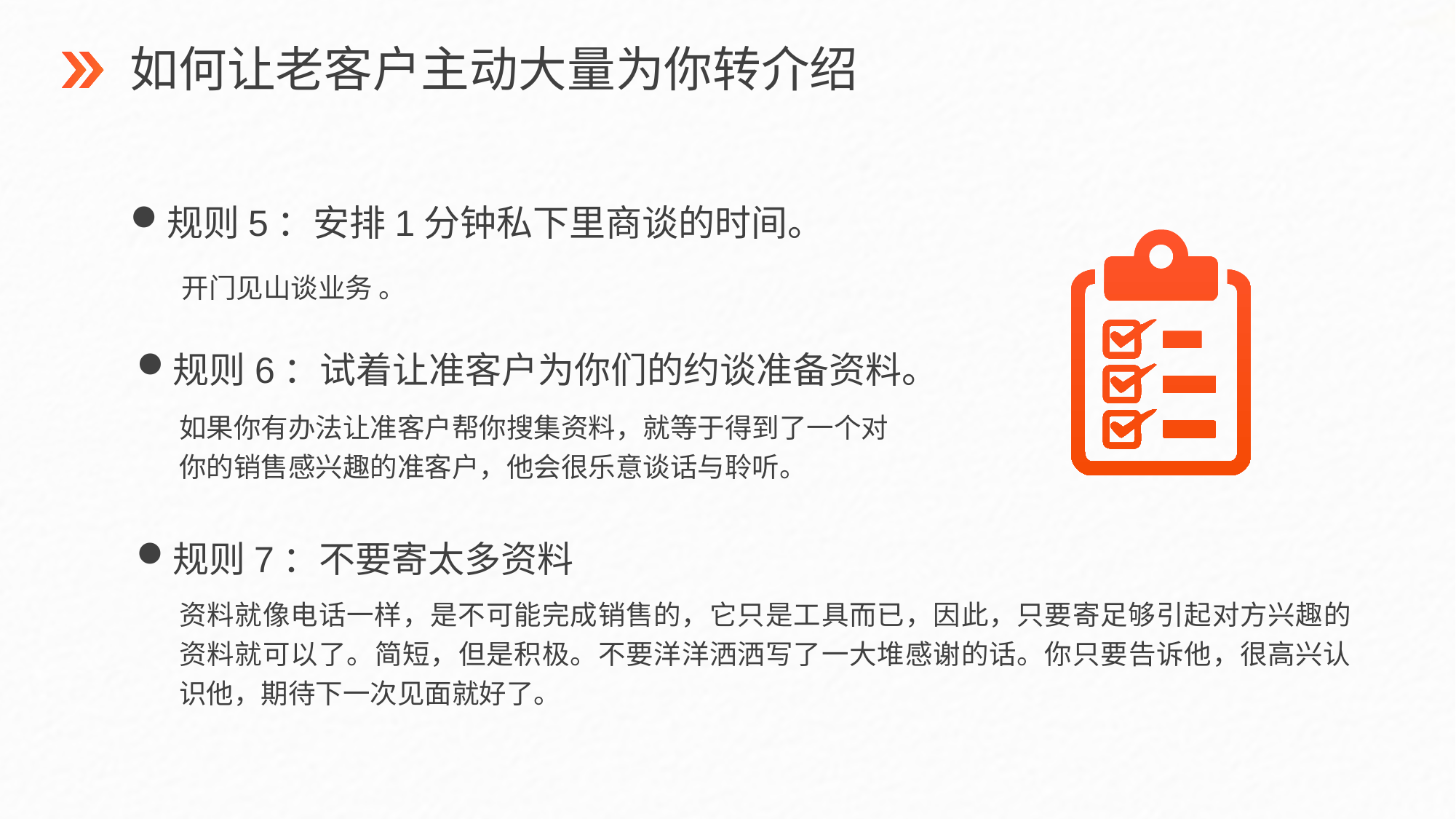

如何让老客户主动大量为你转介绍

规则5：安排1分钟私下里商谈的时间。

开门见山谈业务 。
规则6：试着让准客户为你们的约谈准备资料。
如果你有办法让准客户帮你搜集资料，就等于得到了一个对你的销售感兴趣的准客户，他会很乐意谈话与聆听。
规则7：不要寄太多资料
资料就像电话一样，是不可能完成销售的，它只是工具而已，因此，只要寄足够引起对方兴趣的资料就可以了。简短，但是积极。不要洋洋洒洒写了一大堆感谢的话。你只要告诉他，很高兴认识他，期待下一次见面就好了。